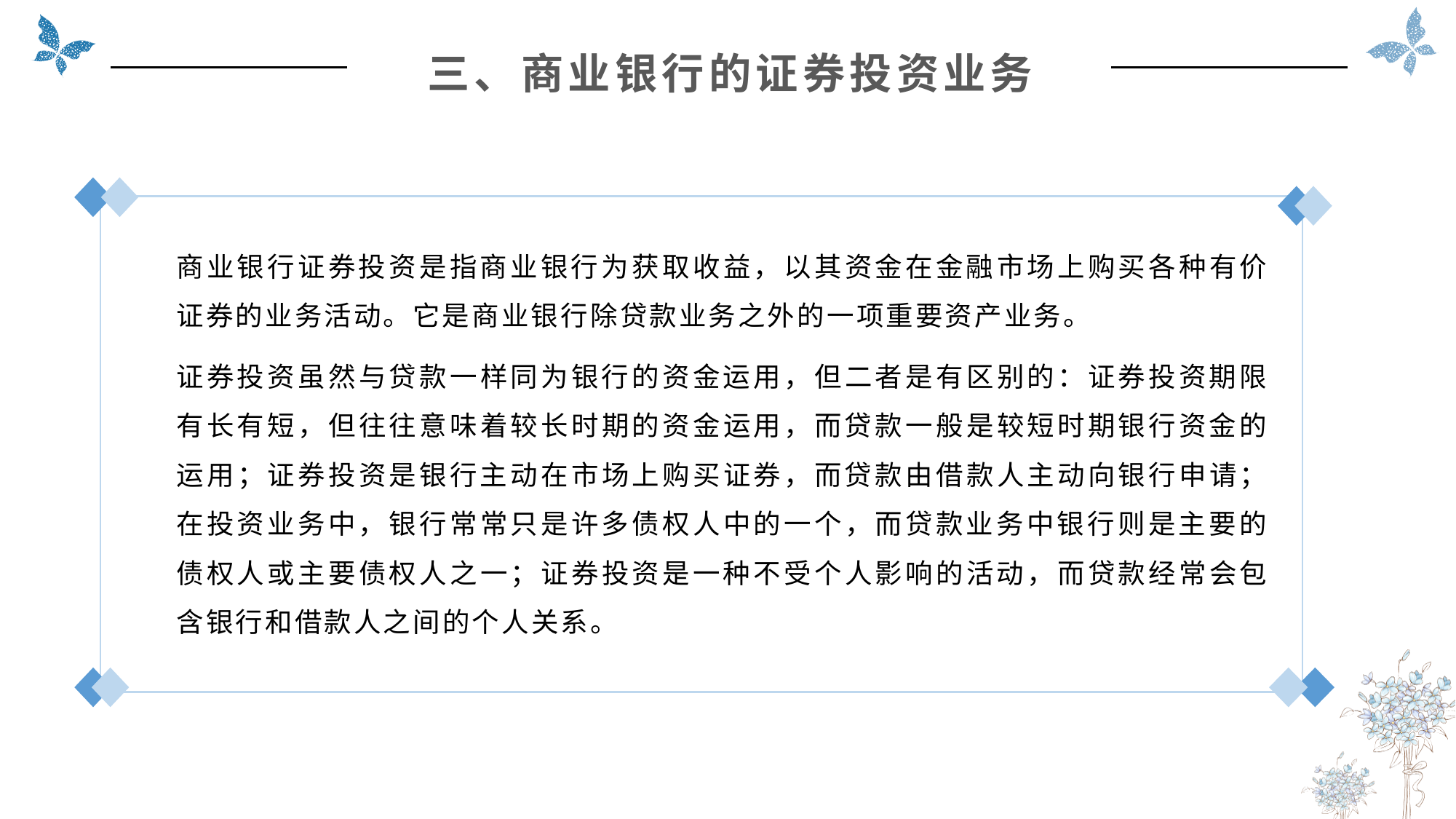

三、商业银行的证券投资业务

商业银行证券投资是指商业银行为获取收益，以其资金在金融市场上购买各种有价证券的业务活动。它是商业银行除贷款业务之外的一项重要资产业务。
证券投资虽然与贷款一样同为银行的资金运用，但二者是有区别的：证券投资期限有长有短，但往往意味着较长时期的资金运用，而贷款一般是较短时期银行资金的运用；证券投资是银行主动在市场上购买证券，而贷款由借款人主动向银行申请；在投资业务中，银行常常只是许多债权人中的一个，而贷款业务中银行则是主要的债权人或主要债权人之一；证券投资是一种不受个人影响的活动，而贷款经常会包含银行和借款人之间的个人关系。